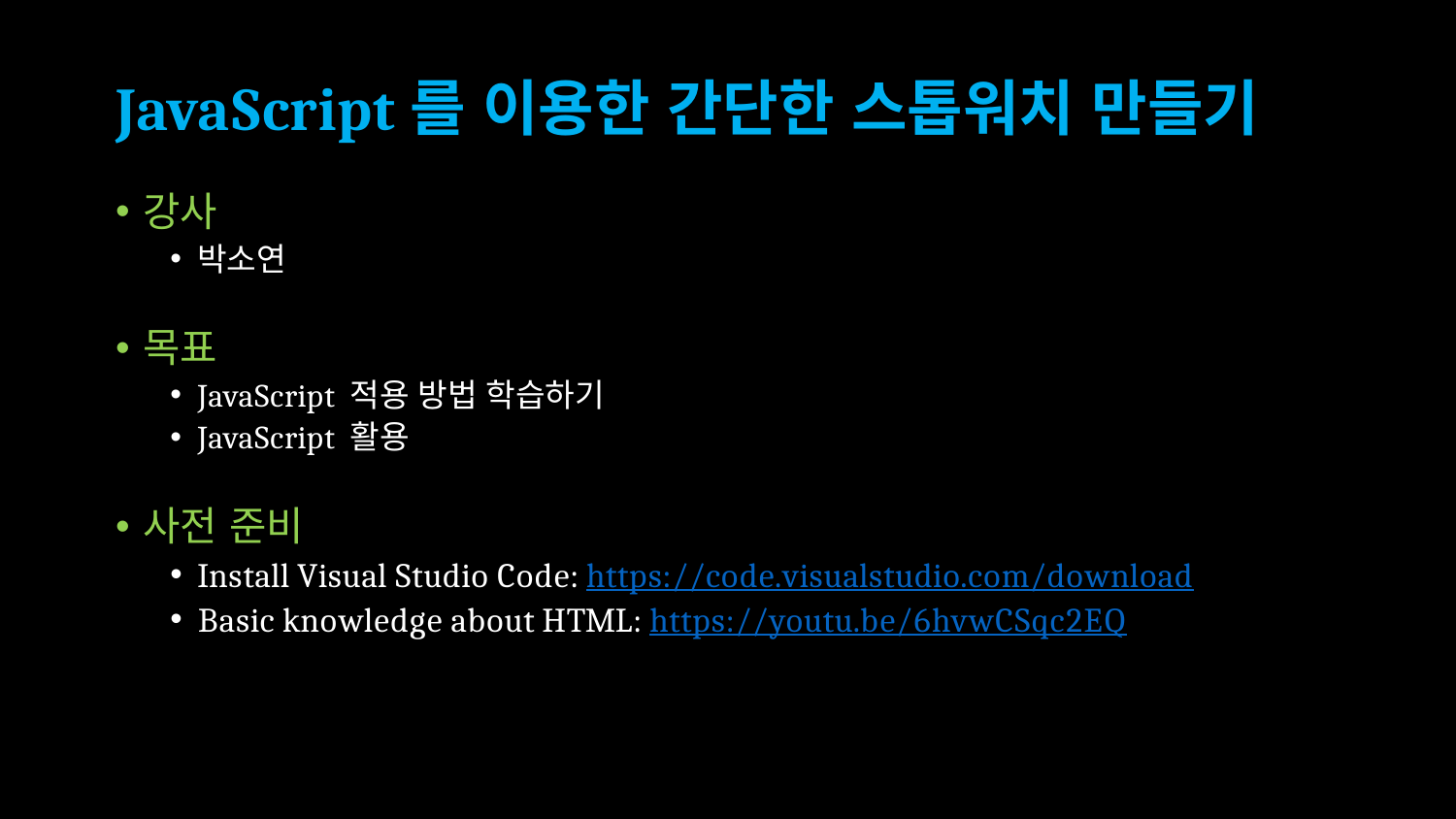

# JavaScript를 이용한 간단한 스톱워치 만들기
강사
박소연
목표
JavaScript 적용 방법 학습하기
JavaScript 활용
사전 준비
Install Visual Studio Code: https://code.visualstudio.com/download
Basic knowledge about HTML: https://youtu.be/6hvwCSqc2EQ